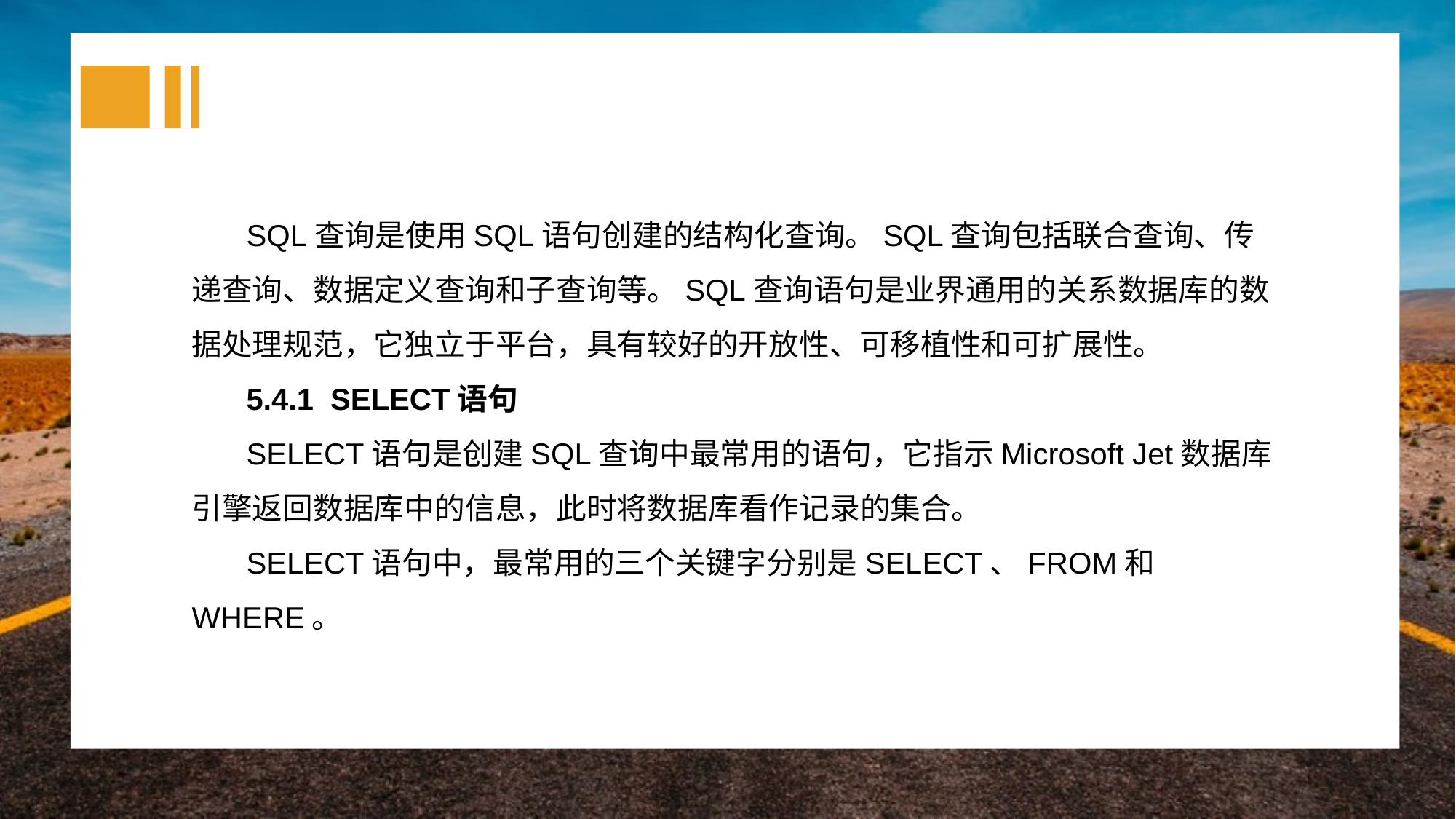

SQL查询是使用SQL语句创建的结构化查询。SQL查询包括联合查询、传递查询、数据定义查询和子查询等。SQL查询语句是业界通用的关系数据库的数据处理规范，它独立于平台，具有较好的开放性、可移植性和可扩展性。
5.4.1  SELECT语句
SELECT语句是创建SQL查询中最常用的语句，它指示Microsoft Jet数据库引擎返回数据库中的信息，此时将数据库看作记录的集合。
SELECT语句中，最常用的三个关键字分别是SELECT、FROM和WHERE。